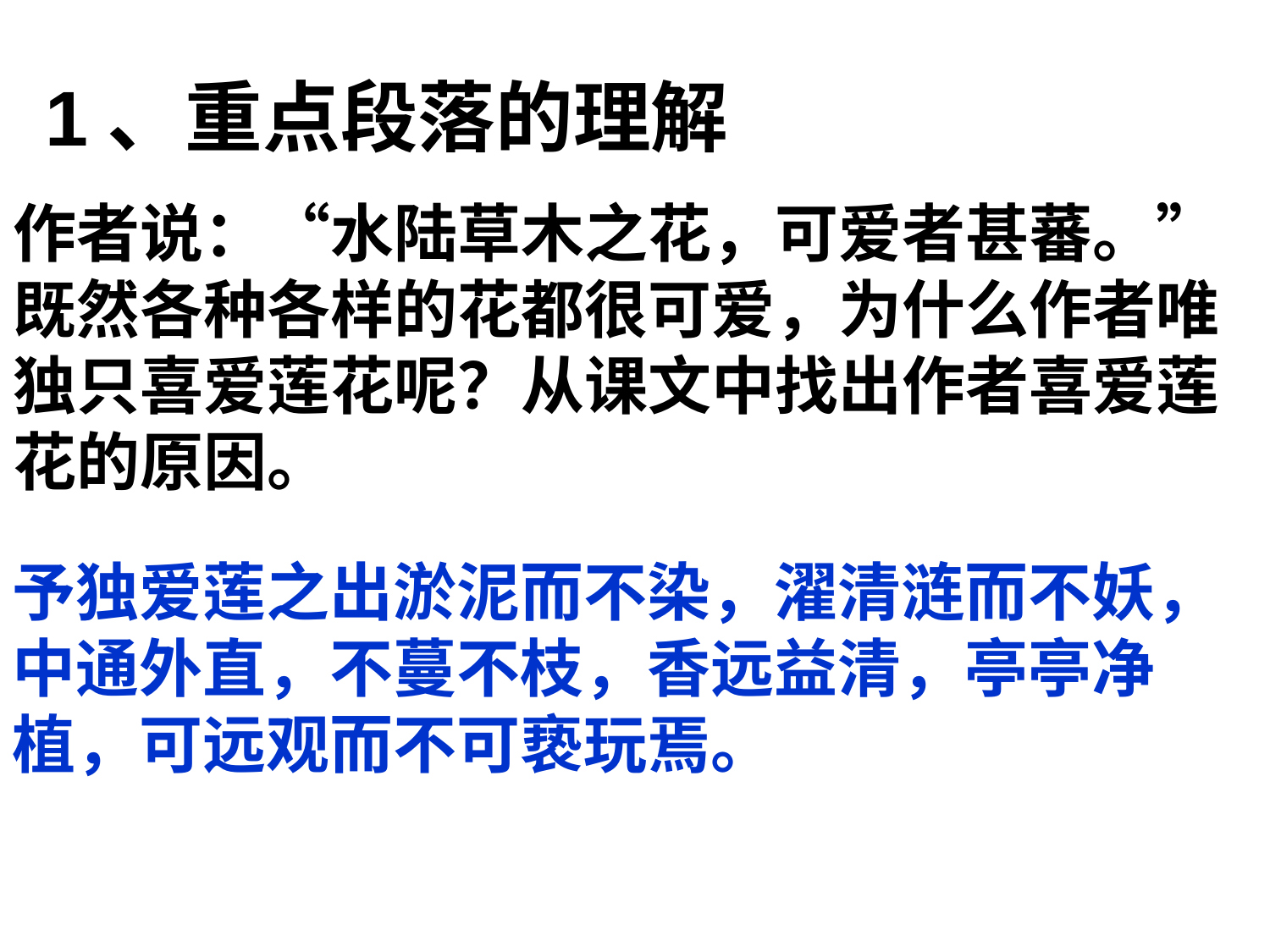

# 1、重点段落的理解
作者说：“水陆草木之花，可爱者甚蕃。”既然各种各样的花都很可爱，为什么作者唯独只喜爱莲花呢？从课文中找出作者喜爱莲花的原因。
予独爱莲之出淤泥而不染，濯清涟而不妖，中通外直，不蔓不枝，香远益清，亭亭净植，可远观而不可亵玩焉。